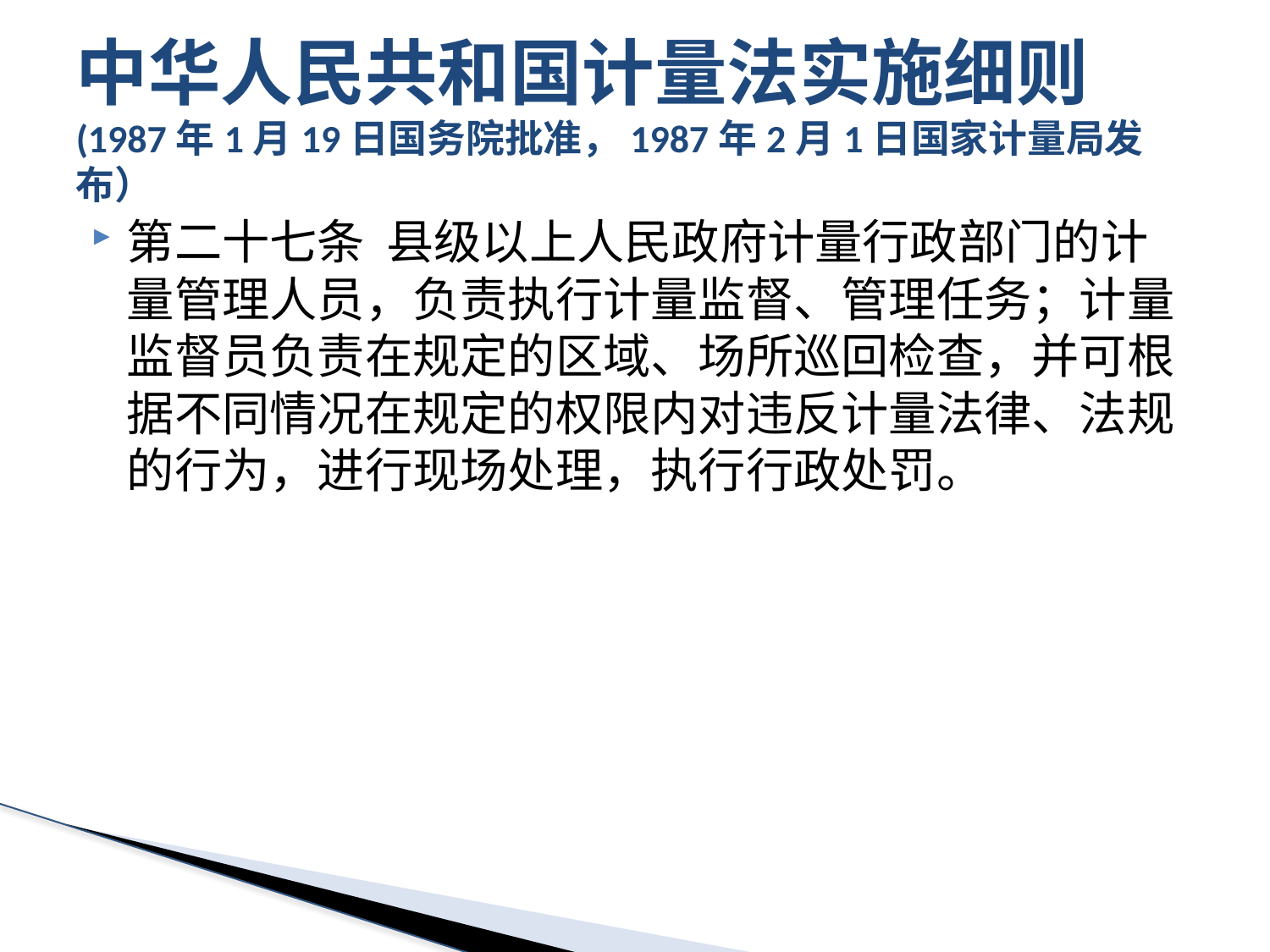

# 中华人民共和国计量法实施细则 (1987年1月19日国务院批准，1987年2月1日国家计量局发布）
第二十七条  县级以上人民政府计量行政部门的计量管理人员，负责执行计量监督、管理任务；计量监督员负责在规定的区域、场所巡回检查，并可根据不同情况在规定的权限内对违反计量法律、法规的行为，进行现场处理，执行行政处罚。